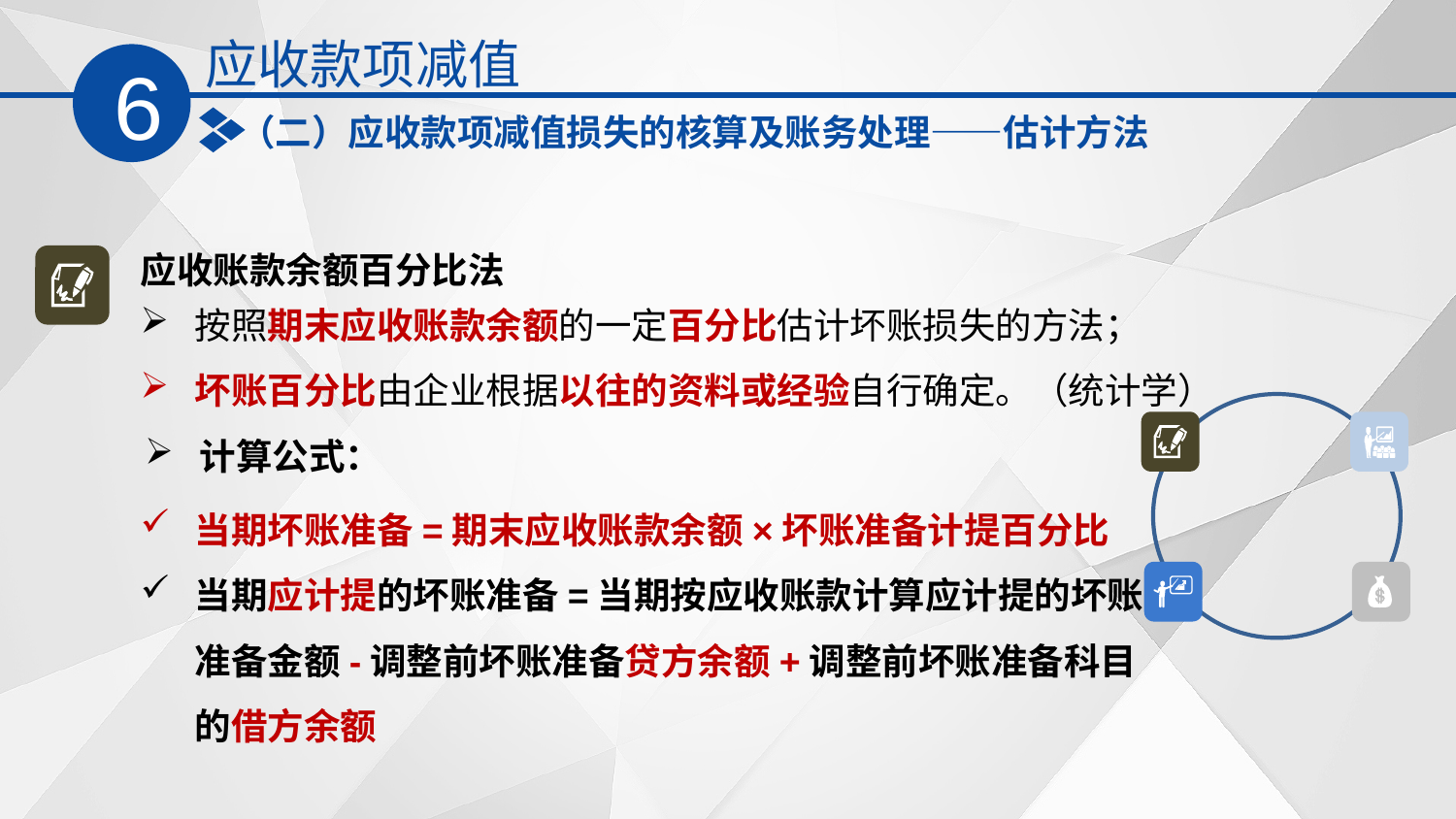

应收款项减值
6

（二）应收款项减值损失的核算及账务处理——估计方法

应收账款余额百分比法

按照期末应收账款余额的一定百分比估计坏账损失的方法；
坏账百分比由企业根据以往的资料或经验自行确定。（统计学）

计算公式：
当期坏账准备=期末应收账款余额×坏账准备计提百分比
当期应计提的坏账准备=当期按应收账款计算应计提的坏账准备金额-调整前坏账准备贷方余额+调整前坏账准备科目的借方余额